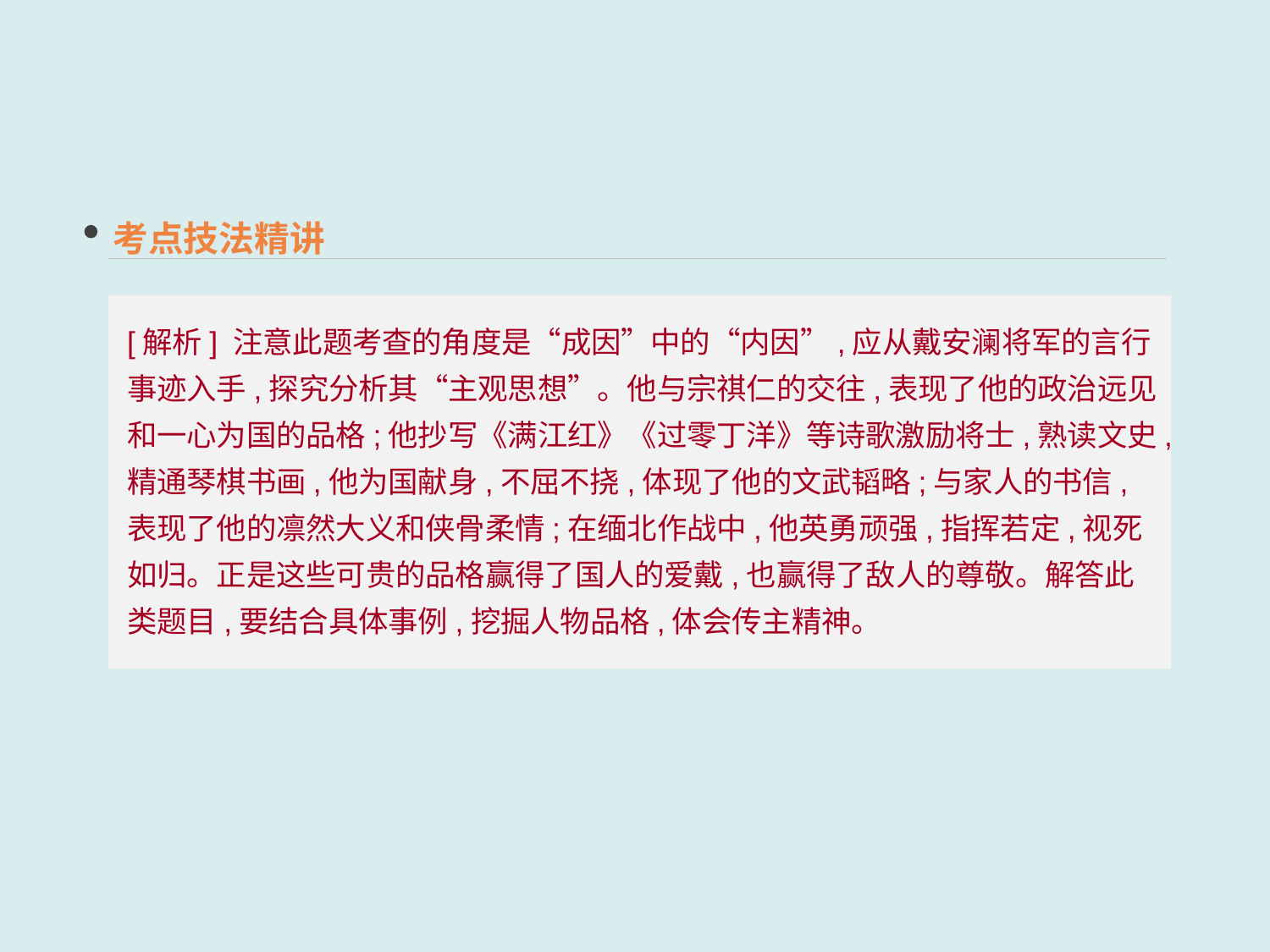

考点技法精讲

[解析] 注意此题考查的角度是“成因”中的“内因”,应从戴安澜将军的言行事迹入手,探究分析其“主观思想”。他与宗祺仁的交往,表现了他的政治远见和一心为国的品格;他抄写《满江红》《过零丁洋》等诗歌激励将士,熟读文史,精通琴棋书画,他为国献身,不屈不挠,体现了他的文武韬略;与家人的书信,表现了他的凛然大义和侠骨柔情;在缅北作战中,他英勇顽强,指挥若定,视死如归。正是这些可贵的品格赢得了国人的爱戴,也赢得了敌人的尊敬。解答此类题目,要结合具体事例,挖掘人物品格,体会传主精神。